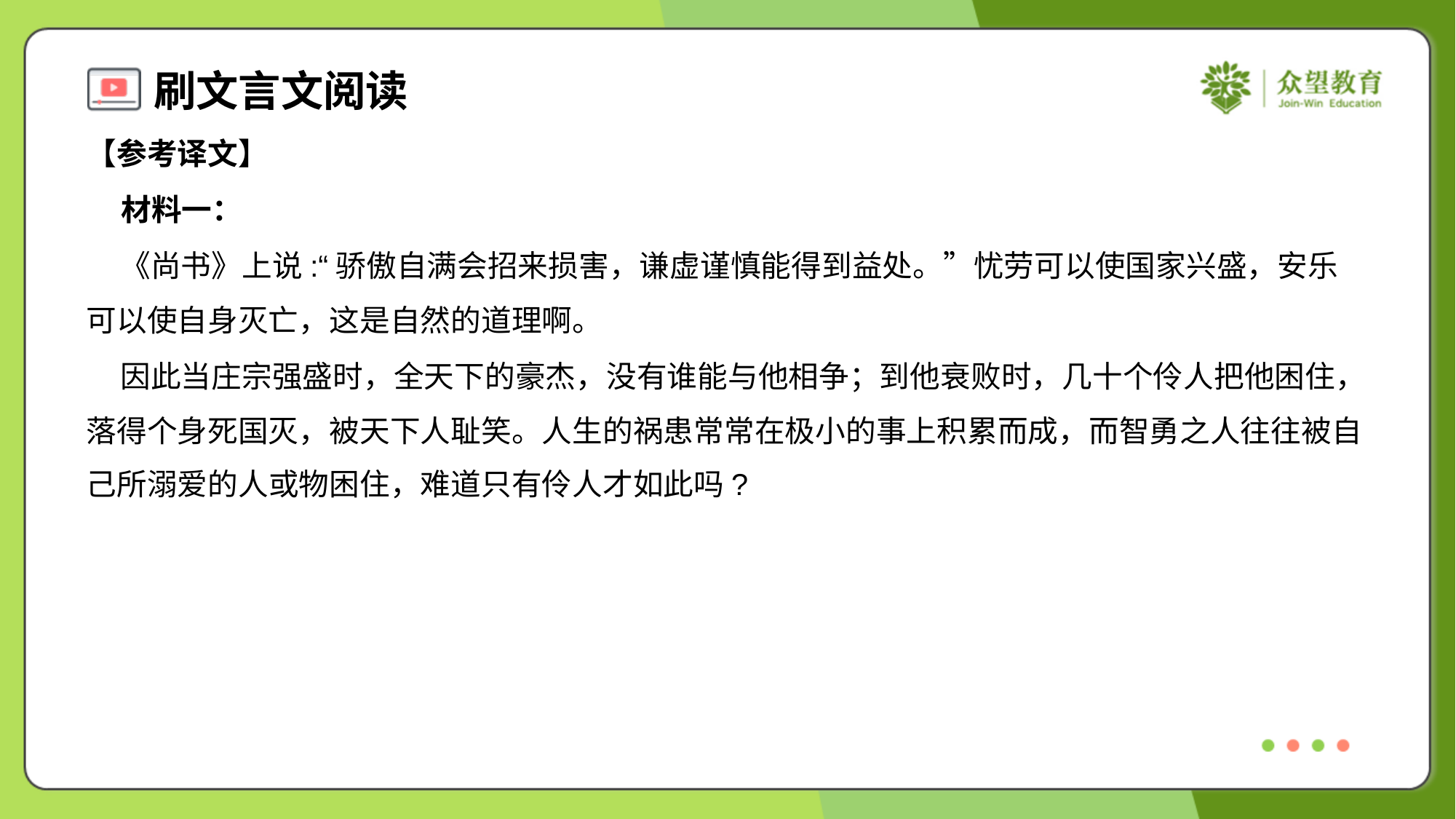

【参考译文】
    材料一：
    《尚书》上说:“骄傲自满会招来损害，谦虚谨慎能得到益处。”忧劳可以使国家兴盛，安乐
可以使自身灭亡，这是自然的道理啊。
    因此当庄宗强盛时，全天下的豪杰，没有谁能与他相争；到他衰败时，几十个伶人把他困住，
落得个身死国灭，被天下人耻笑。人生的祸患常常在极小的事上积累而成，而智勇之人往往被自
己所溺爱的人或物困住，难道只有伶人才如此吗?